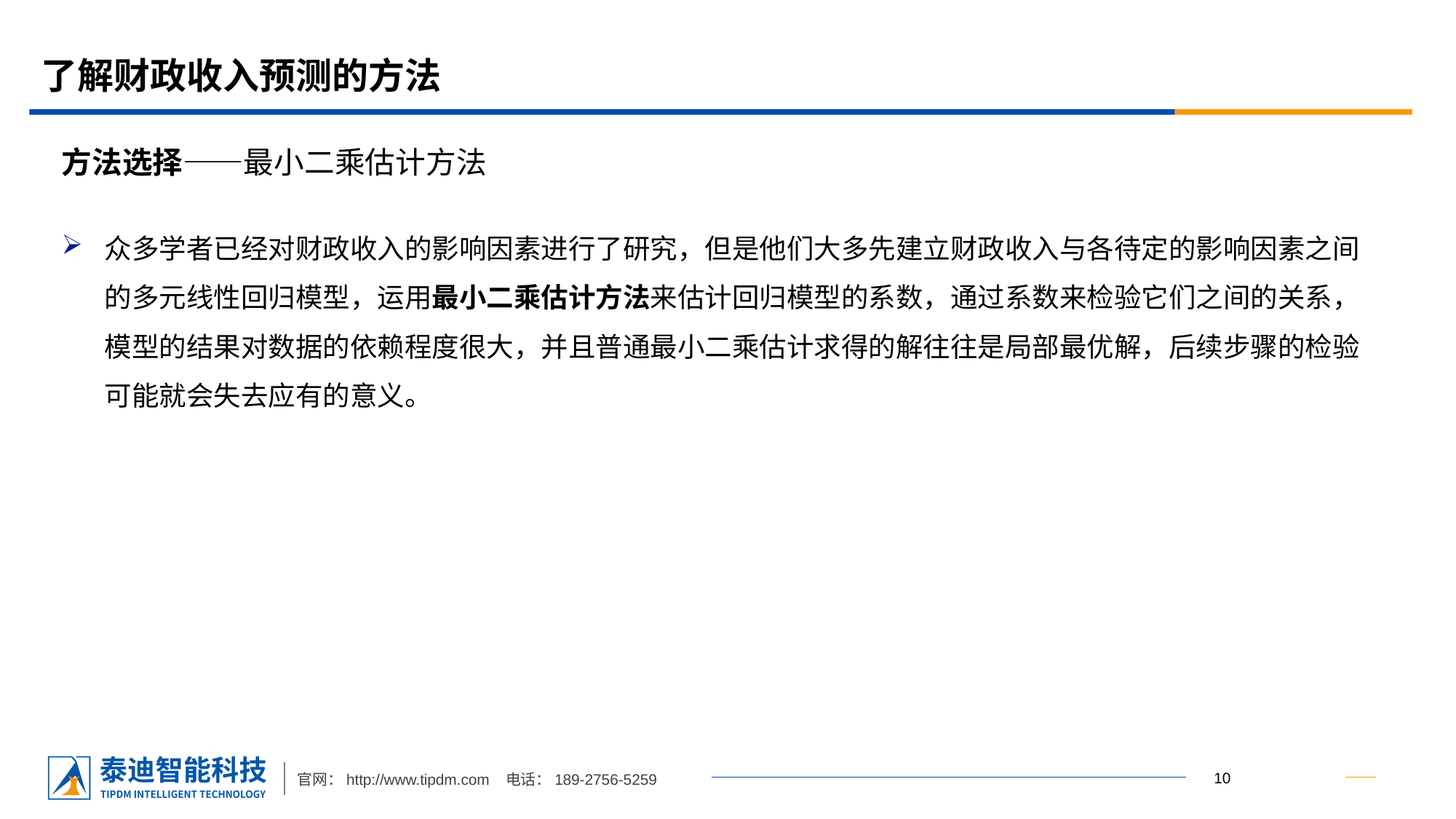

# 了解财政收入预测的方法
方法选择——最小二乘估计方法
众多学者已经对财政收入的影响因素进行了研究，但是他们大多先建立财政收入与各待定的影响因素之间的多元线性回归模型，运用最小二乘估计方法来估计回归模型的系数，通过系数来检验它们之间的关系，模型的结果对数据的依赖程度很大，并且普通最小二乘估计求得的解往往是局部最优解，后续步骤的检验可能就会失去应有的意义。